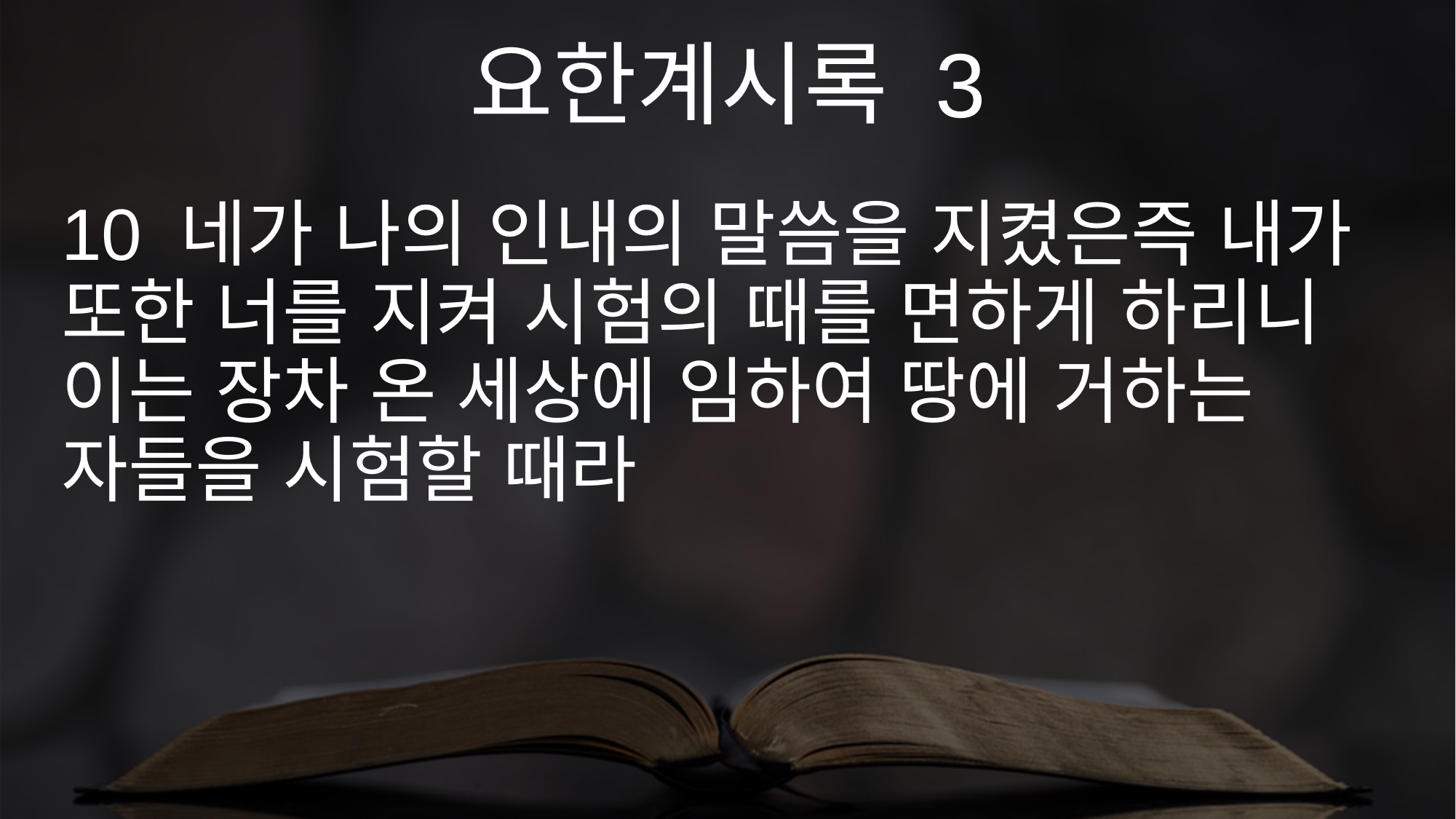

요한계시록 3
10 네가 나의 인내의 말씀을 지켰은즉 내가 또한 너를 지켜 시험의 때를 면하게 하리니 이는 장차 온 세상에 임하여 땅에 거하는 자들을 시험할 때라